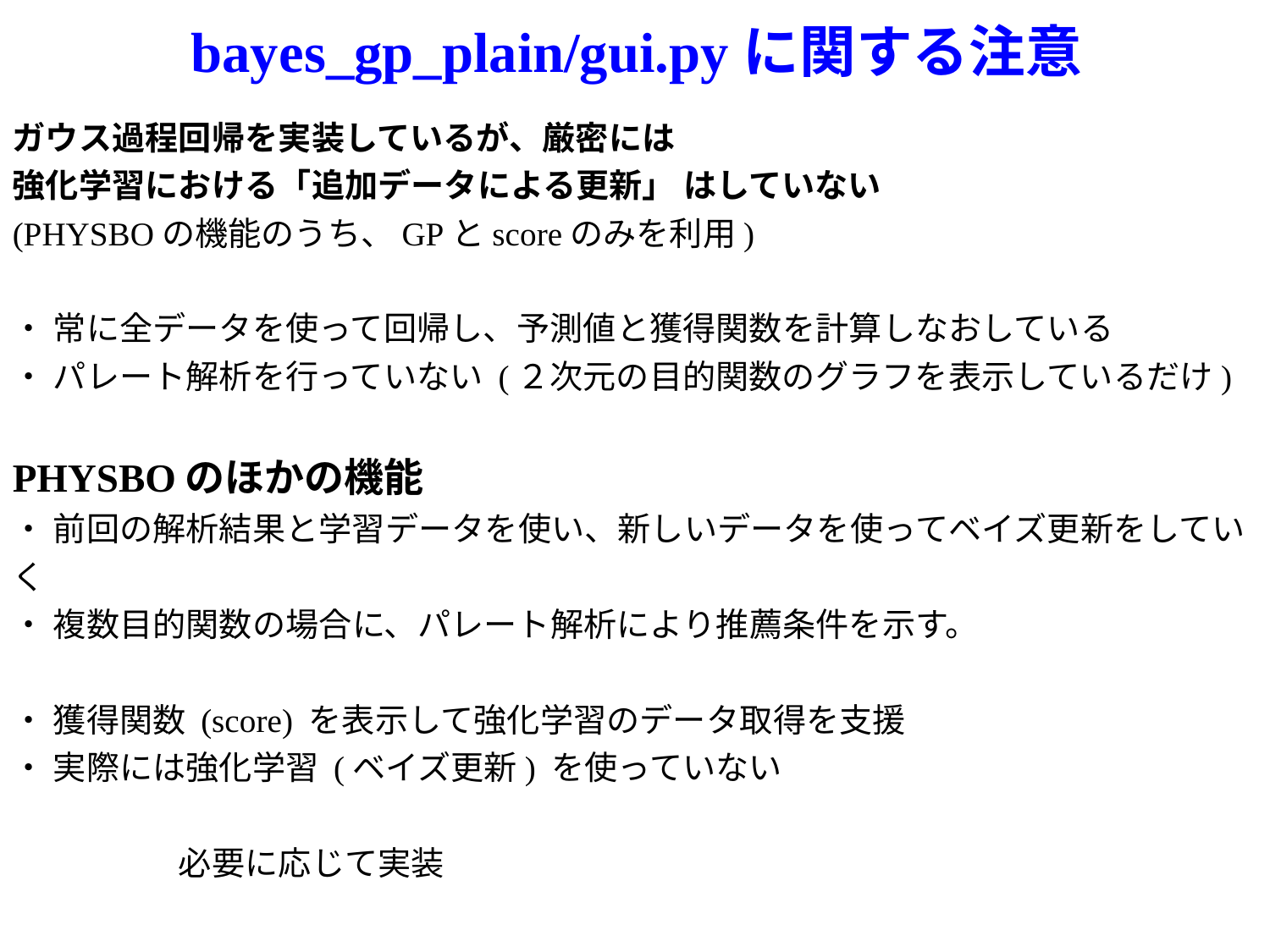

bayes_gp_plain/gui.pyに関する注意
ガウス過程回帰を実装しているが、厳密には
強化学習における「追加データによる更新」 はしていない
(PHYSBOの機能のうち、GPとscoreのみを利用)

・ 常に全データを使って回帰し、予測値と獲得関数を計算しなおしている
・ パレート解析を行っていない (２次元の目的関数のグラフを表示しているだけ)

PHYSBOのほかの機能
・ 前回の解析結果と学習データを使い、新しいデータを使ってベイズ更新をしていく
・ 複数目的関数の場合に、パレート解析により推薦条件を示す。

・ 獲得関数 (score) を表示して強化学習のデータ取得を支援
・ 実際には強化学習 (ベイズ更新) を使っていない
　　　　　必要に応じて実装